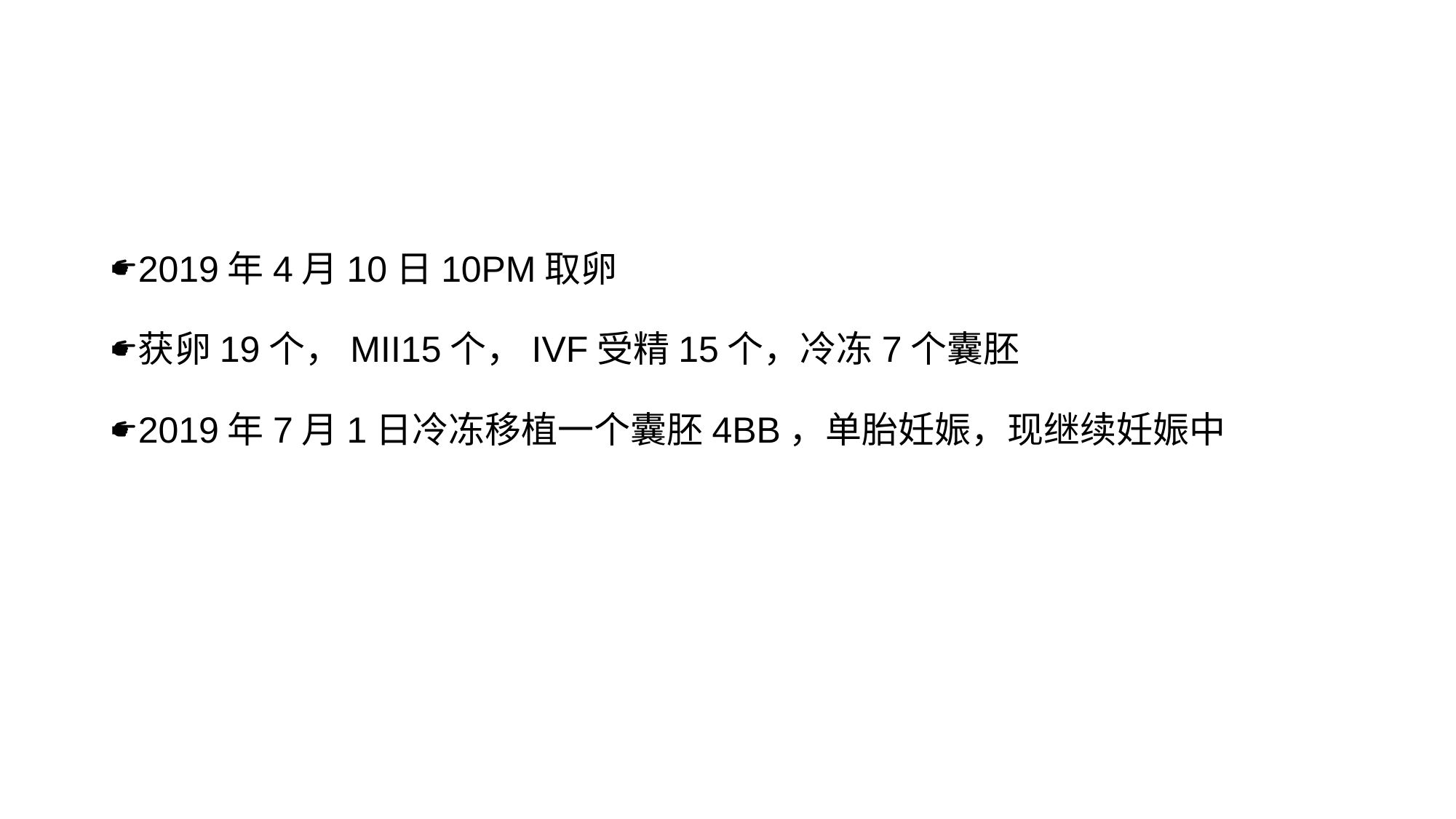

#
2019年4月10日10PM取卵
获卵19个，MII15个，IVF受精15个，冷冻7个囊胚
2019年7月1日冷冻移植一个囊胚4BB，单胎妊娠，现继续妊娠中